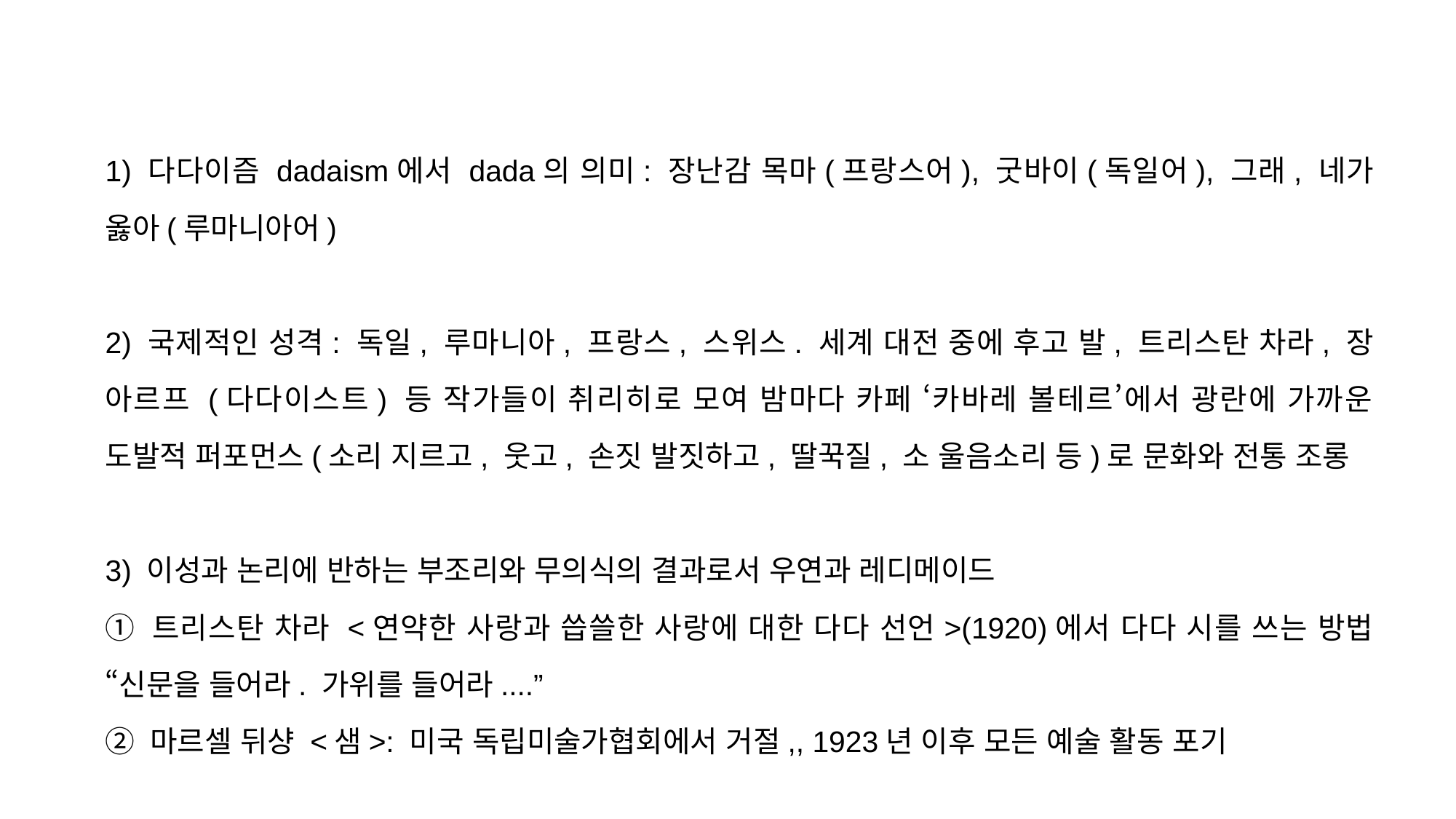

1) 다다이즘 dadaism에서 dada의 의미: 장난감 목마(프랑스어), 굿바이(독일어), 그래, 네가 옳아(루마니아어)

2) 국제적인 성격: 독일, 루마니아, 프랑스, 스위스. 세계 대전 중에 후고 발, 트리스탄 차라, 장 아르프 (다다이스트) 등 작가들이 취리히로 모여 밤마다 카페 ‘카바레 볼테르’에서 광란에 가까운 도발적 퍼포먼스(소리 지르고, 웃고, 손짓 발짓하고, 딸꾹질, 소 울음소리 등)로 문화와 전통 조롱

3) 이성과 논리에 반하는 부조리와 무의식의 결과로서 우연과 레디메이드
① 트리스탄 차라 <연약한 사랑과 씁쓸한 사랑에 대한 다다 선언>(1920)에서 다다 시를 쓰는 방법 “신문을 들어라. 가위를 들어라....”
② 마르셀 뒤샹 <샘>: 미국 독립미술가협회에서 거절,, 1923년 이후 모든 예술 활동 포기